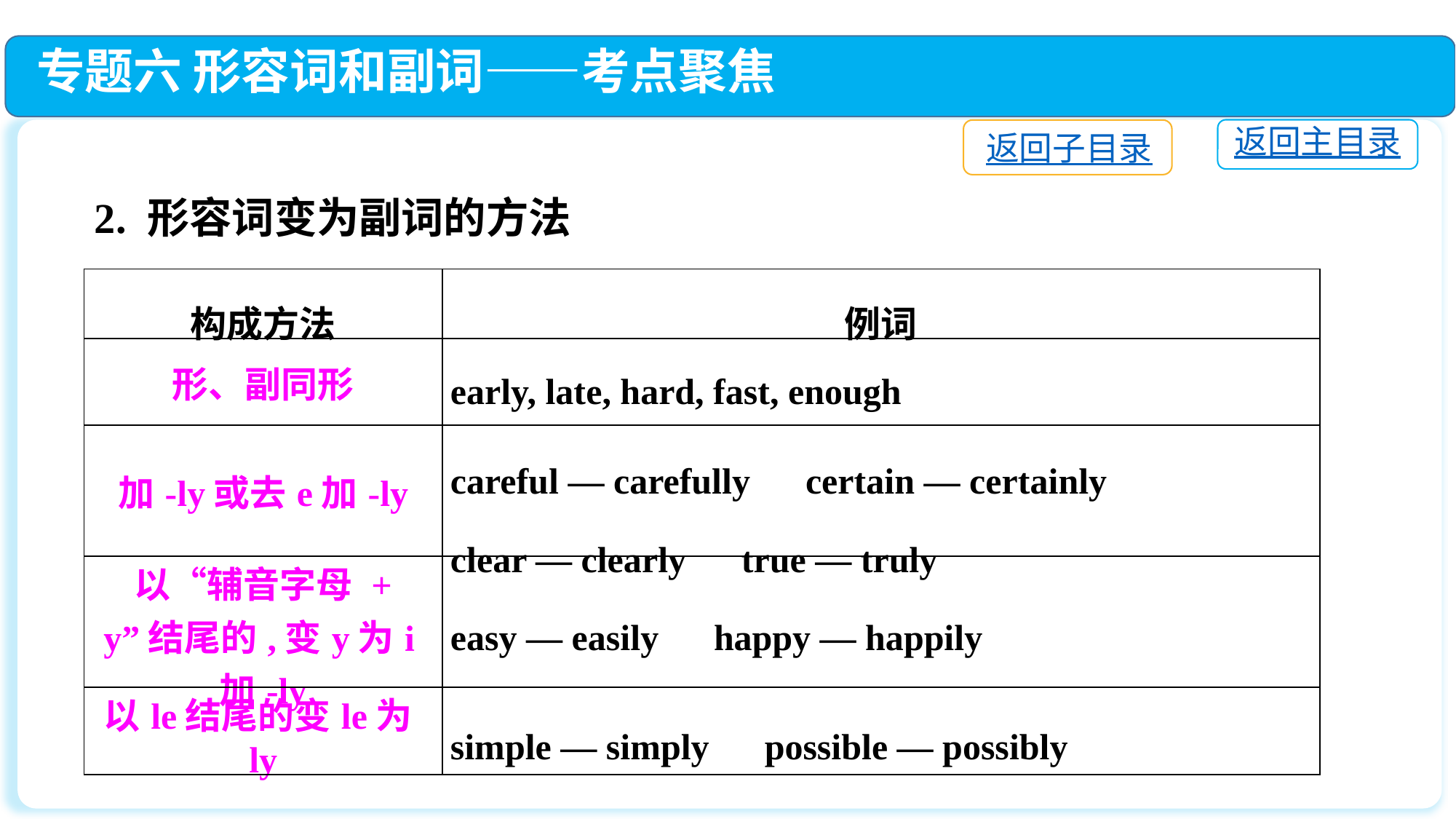

专题六 形容词和副词——考点聚焦

返回主目录

返回子目录
2. 形容词变为副词的方法
| 构成方法 | 例词 |
| --- | --- |
| 形、副同形 | early, late, hard, fast, enough |
| 加-ly或去e加-ly | careful — carefully　certain — certainly clear — clearly　true — truly |
| 以“辅音字母 + y”结尾的,变y为i加-ly | easy — easily　happy — happily |
| 以le结尾的变le为ly | simple — simply　possible — possibly |